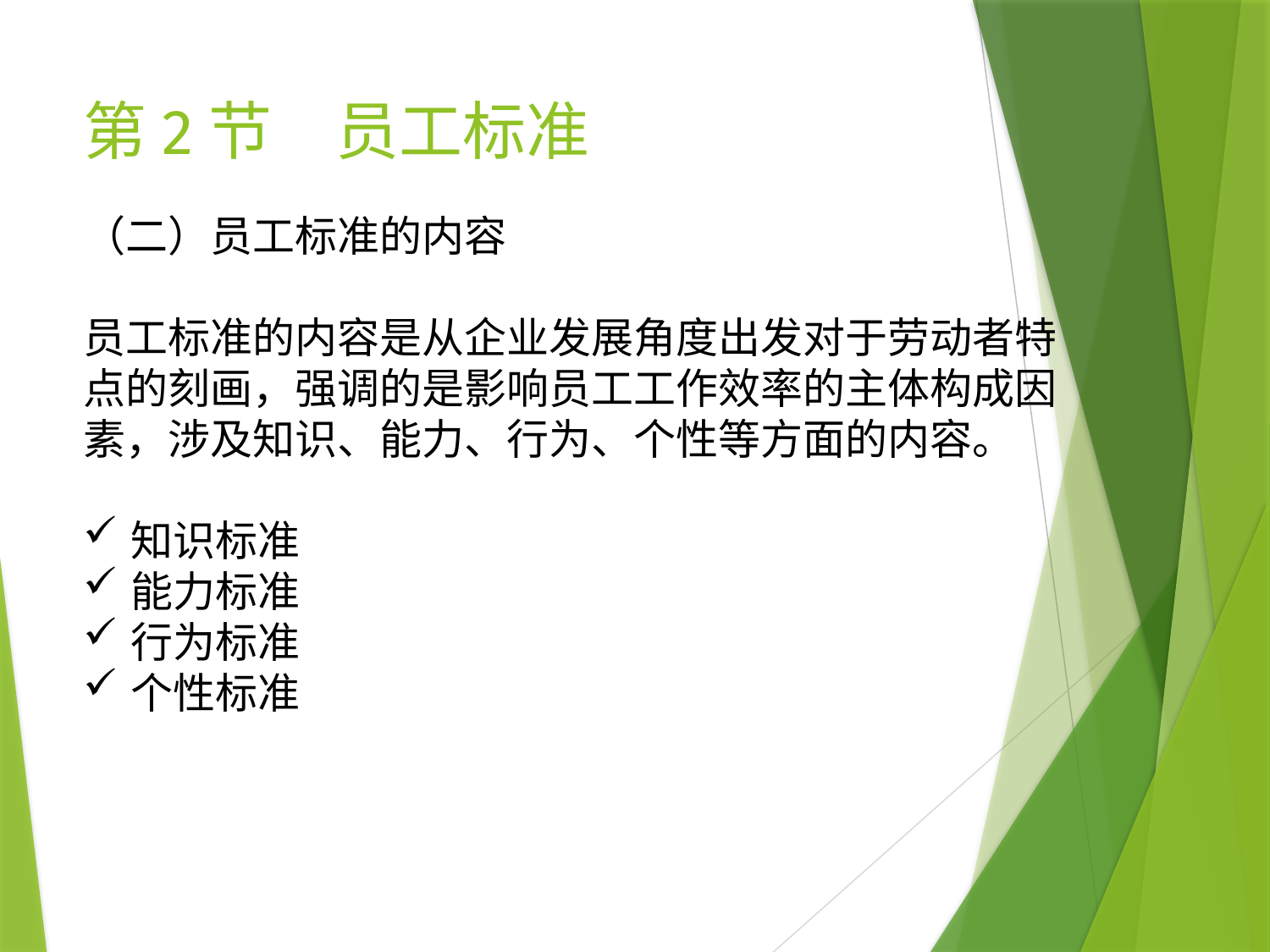

# 第2节　员工标准
（二）员工标准的内容

员工标准的内容是从企业发展角度出发对于劳动者特点的刻画，强调的是影响员工工作效率的主体构成因素，涉及知识、能力、行为、个性等方面的内容。

知识标准
能力标准
行为标准
个性标准